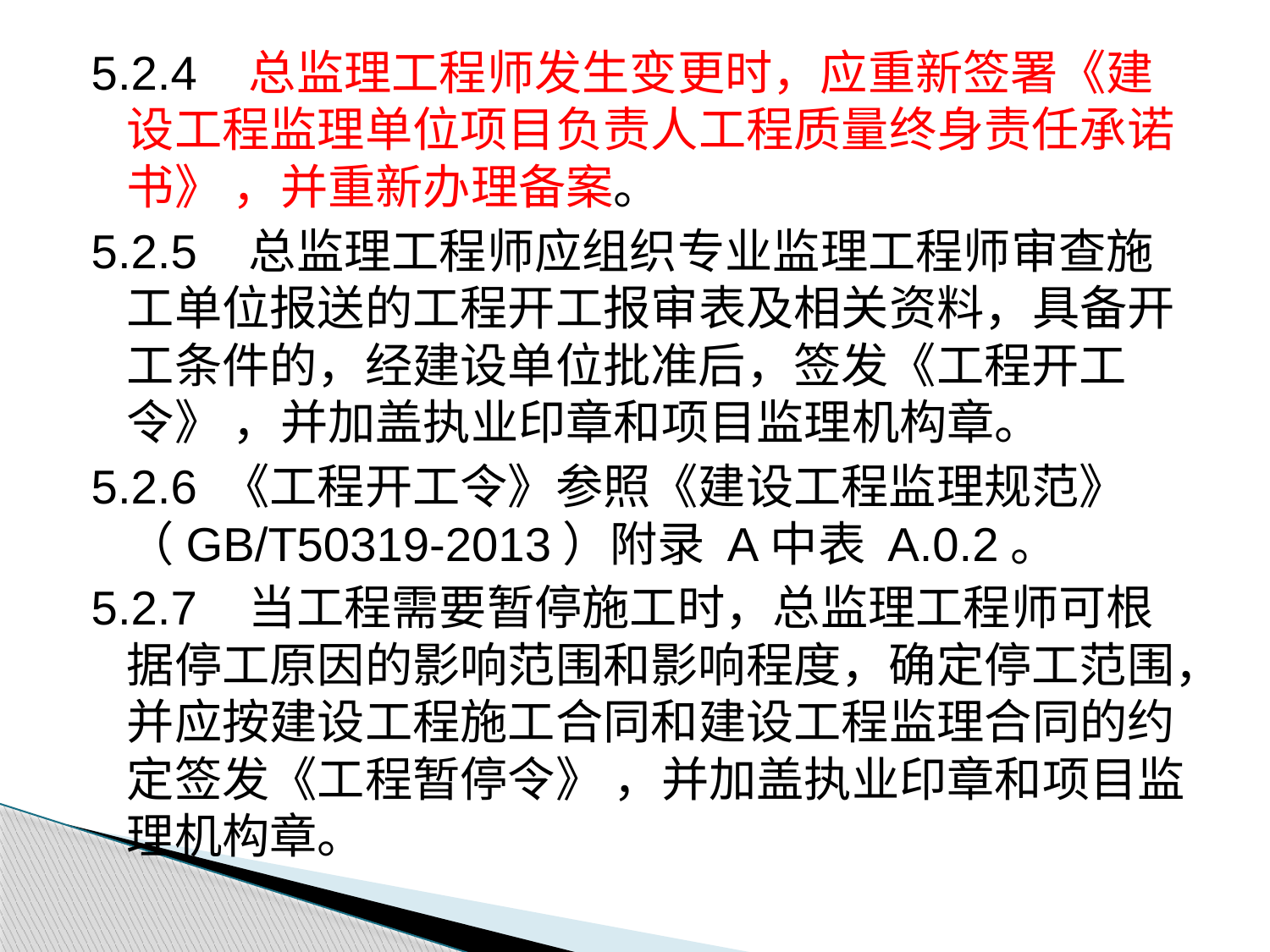

5.2.4   总监理工程师发生变更时，应重新签署《建设工程监理单位项目负责人工程质量终身责任承诺书》 ，并重新办理备案。
5.2.5   总监理工程师应组织专业监理工程师审查施工单位报送的工程开工报审表及相关资料，具备开工条件的，经建设单位批准后，签发《工程开工令》 ，并加盖执业印章和项目监理机构章。
5.2.6 《工程开工令》参照《建设工程监理规范》 （GB/T50319-2013）附录 A中表 A.0.2。
5.2.7   当工程需要暂停施工时，总监理工程师可根据停工原因的影响范围和影响程度，确定停工范围，并应按建设工程施工合同和建设工程监理合同的约定签发《工程暂停令》 ，并加盖执业印章和项目监理机构章。